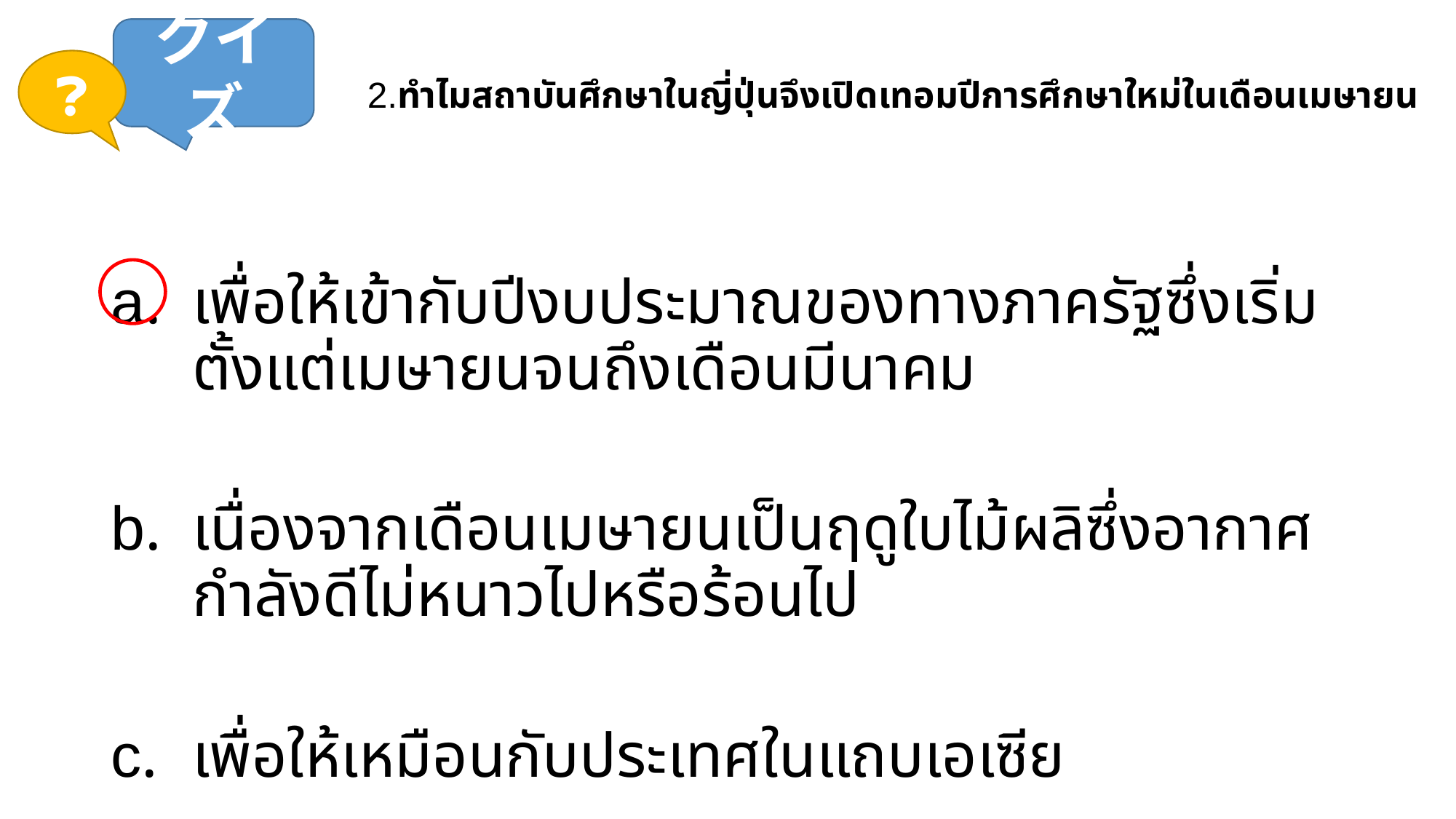

クイズ
# 2.ทำไมสถาบันศึกษาในญี่ปุ่นจึงเปิดเทอมปีการศึกษาใหม่ในเดือนเมษายน
❓

เพื่อให้เข้ากับปีงบประมาณของทางภาครัฐซึ่งเริ่มตั้งแต่เมษายนจนถึงเดือนมีนาคม

เนื่องจากเดือนเมษายนเป็นฤดูใบไม้ผลิซึ่งอากาศกำลังดีไม่หนาวไปหรือร้อนไป

เพื่อให้เหมือนกับประเทศในแถบเอเซีย